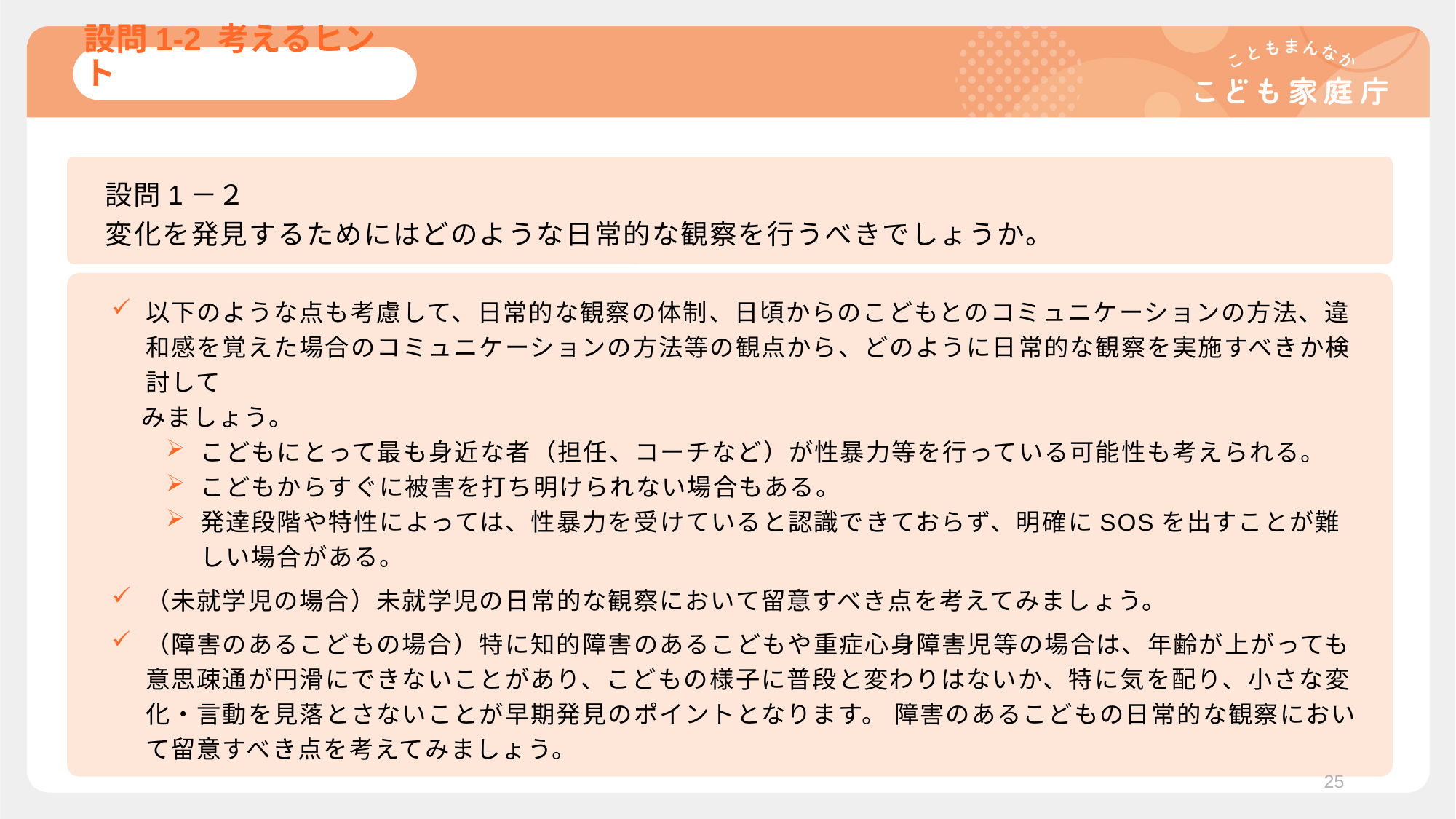

# 設問1-2 考えるヒント

設問1－２
変化を発見するためにはどのような日常的な観察を行うべきでしょうか。

以下のような点も考慮して、日常的な観察の体制、日頃からのこどもとのコミュニケーションの方法、違和感を覚えた場合のコミュニケーションの方法等の観点から、どのように日常的な観察を実施すべきか検討して
みましょう。
こどもにとって最も身近な者（担任、コーチなど）が性暴力等を行っている可能性も考えられる。
こどもからすぐに被害を打ち明けられない場合もある。
発達段階や特性によっては、性暴力を受けていると認識できておらず、明確にSOSを出すことが難しい場合がある。
（未就学児の場合）未就学児の日常的な観察において留意すべき点を考えてみましょう。
（障害のあるこどもの場合）特に知的障害のあるこどもや重症心身障害児等の場合は、年齢が上がっても意思疎通が円滑にできないことがあり、こどもの様子に普段と変わりはないか、特に気を配り、小さな変化・言動を見落とさないことが早期発見のポイントとなります。 障害のあるこどもの日常的な観察において留意すべき点を考えてみましょう。
25